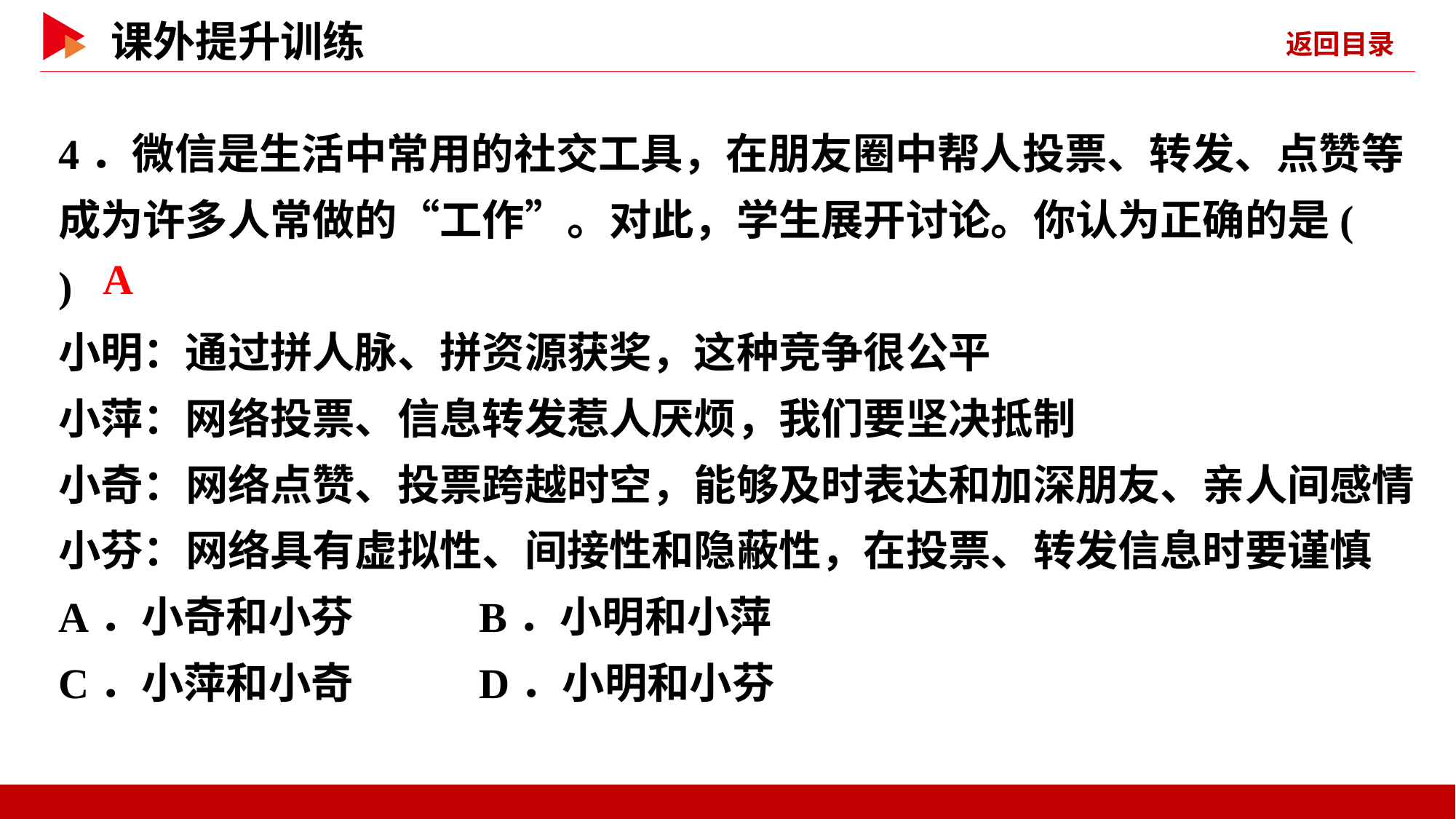

4．微信是生活中常用的社交工具，在朋友圈中帮人投票、转发、点赞等成为许多人常做的“工作”。对此，学生展开讨论。你认为正确的是(        )
小明：通过拼人脉、拼资源获奖，这种竞争很公平
小萍：网络投票、信息转发惹人厌烦，我们要坚决抵制
小奇：网络点赞、投票跨越时空，能够及时表达和加深朋友、亲人间感情
小芬：网络具有虚拟性、间接性和隐蔽性，在投票、转发信息时要谨慎
A．小奇和小芬            B．小明和小萍
C．小萍和小奇            D．小明和小芬
   A